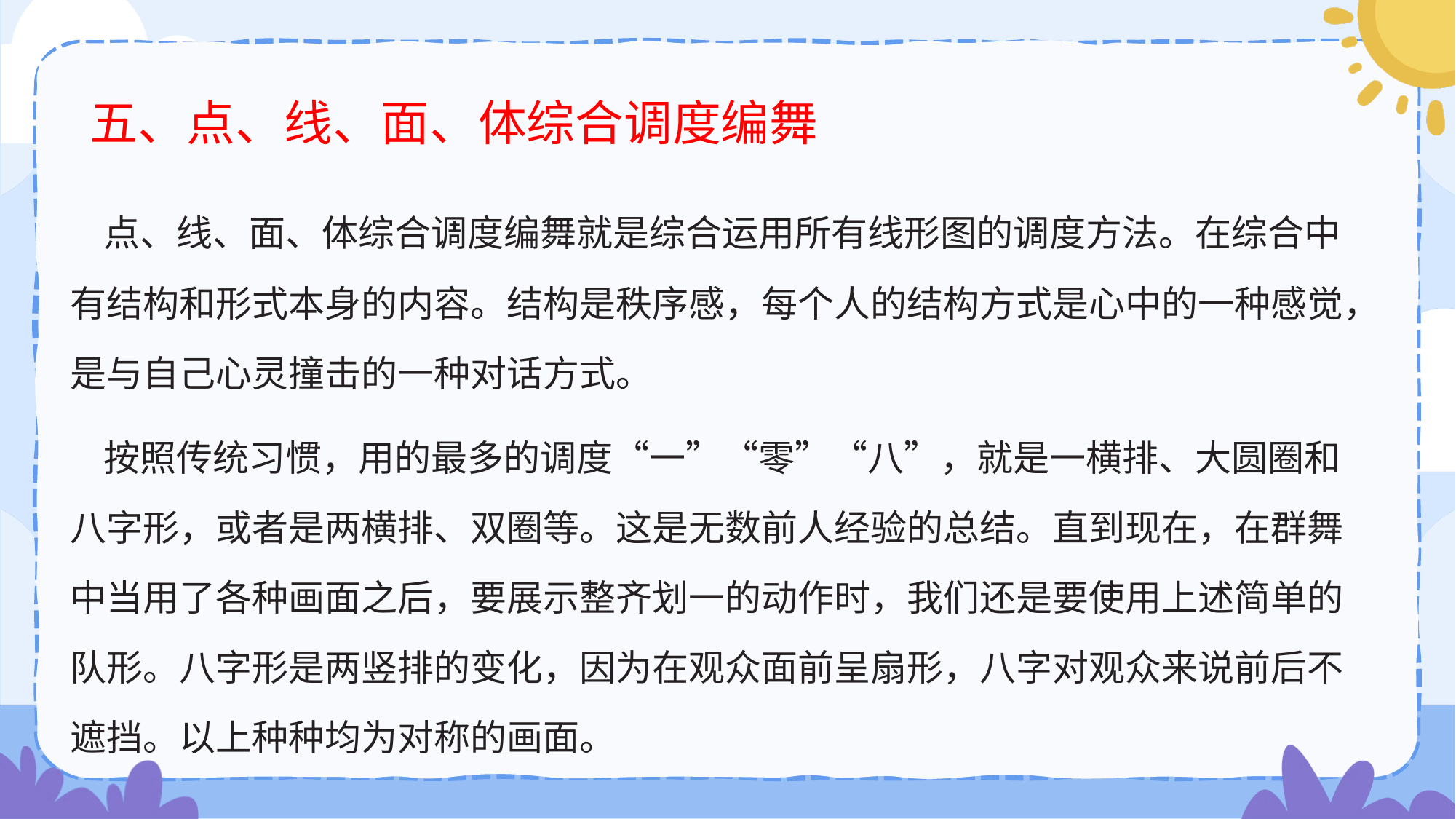

# 五、点、线、面、体综合调度编舞
   点、线、面、体综合调度编舞就是综合运用所有线形图的调度方法。在综合中有结构和形式本身的内容。结构是秩序感，每个人的结构方式是心中的一种感觉，是与自己心灵撞击的一种对话方式。
   按照传统习惯，用的最多的调度“一”“零”“八”，就是一横排、大圆圈和八字形，或者是两横排、双圈等。这是无数前人经验的总结。直到现在，在群舞中当用了各种画面之后，要展示整齐划一的动作时，我们还是要使用上述简单的队形。八字形是两竖排的变化，因为在观众面前呈扇形，八字对观众来说前后不遮挡。以上种种均为对称的画面。